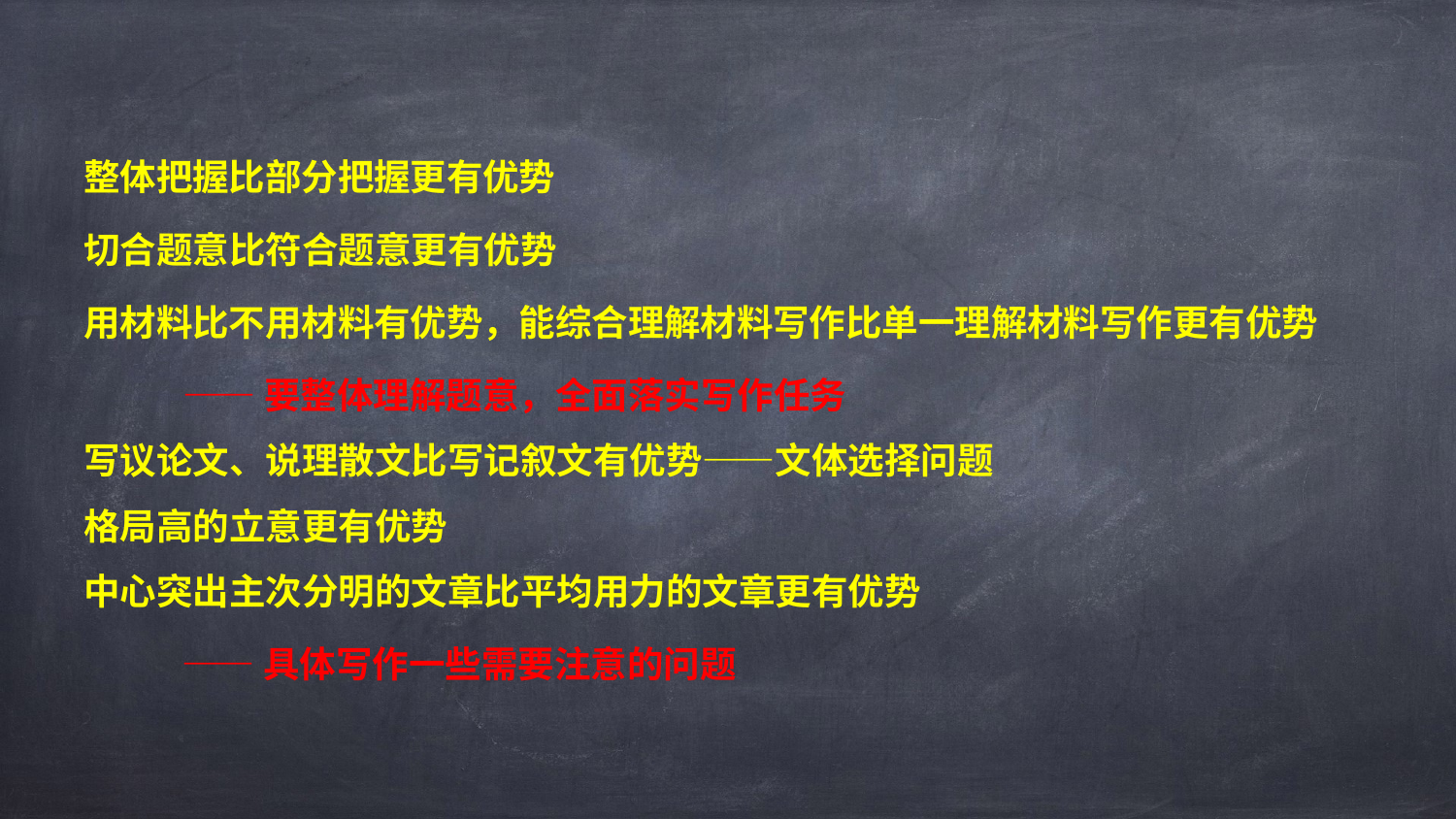

整体把握比部分把握更有优势
切合题意比符合题意更有优势
用材料比不用材料有优势，能综合理解材料写作比单一理解材料写作更有优势
            ——要整体理解题意，全面落实写作任务
写议论文、说理散文比写记叙文有优势——文体选择问题
格局高的立意更有优势
中心突出主次分明的文章比平均用力的文章更有优势
            ——具体写作一些需要注意的问题